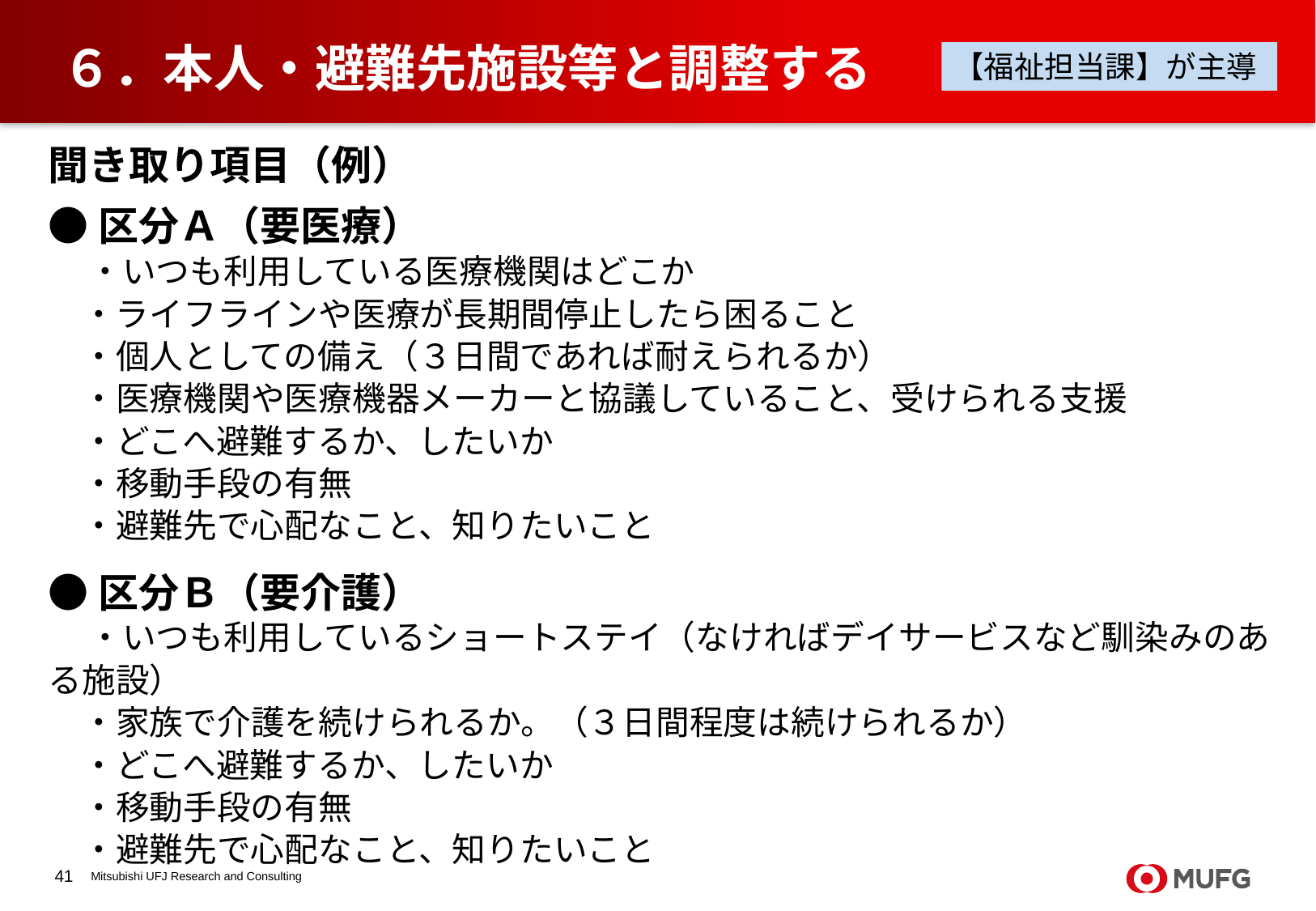

# ６．本人・避難先施設等と調整する
【福祉担当課】が主導
聞き取り項目（例）
●区分Ａ（要医療）
　・いつも利用している医療機関はどこか
　・ライフラインや医療が長期間停止したら困ること
　・個人としての備え（３日間であれば耐えられるか）
　・医療機関や医療機器メーカーと協議していること、受けられる支援
　・どこへ避難するか、したいか
　・移動手段の有無
　・避難先で心配なこと、知りたいこと
●区分Ｂ（要介護）
　・いつも利用しているショートステイ（なければデイサービスなど馴染みのある施設）
　・家族で介護を続けられるか。（３日間程度は続けられるか）
　・どこへ避難するか、したいか
　・移動手段の有無
　・避難先で心配なこと、知りたいこと